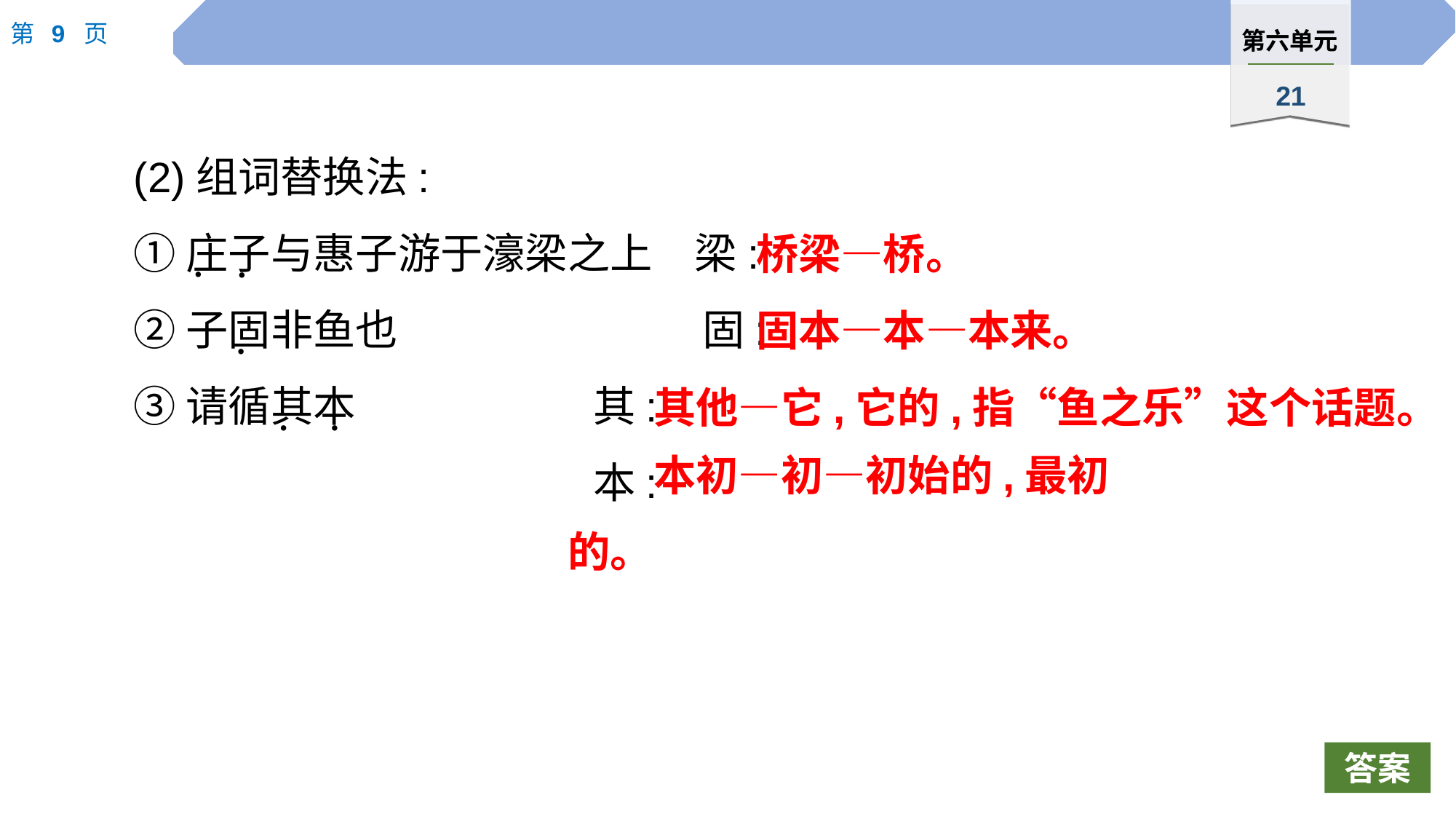

(2)组词替换法:
①庄子与惠子游于濠梁之上　梁:
②子固非鱼也　			固:
③请循其本　		其:
					本:
桥梁—桥。
 ·
 ·
固本—本—本来。
 ·
其他—它,它的,指“鱼之乐”这个话题。
 ·
 ·
本初—初—初始的,最初的。
答案